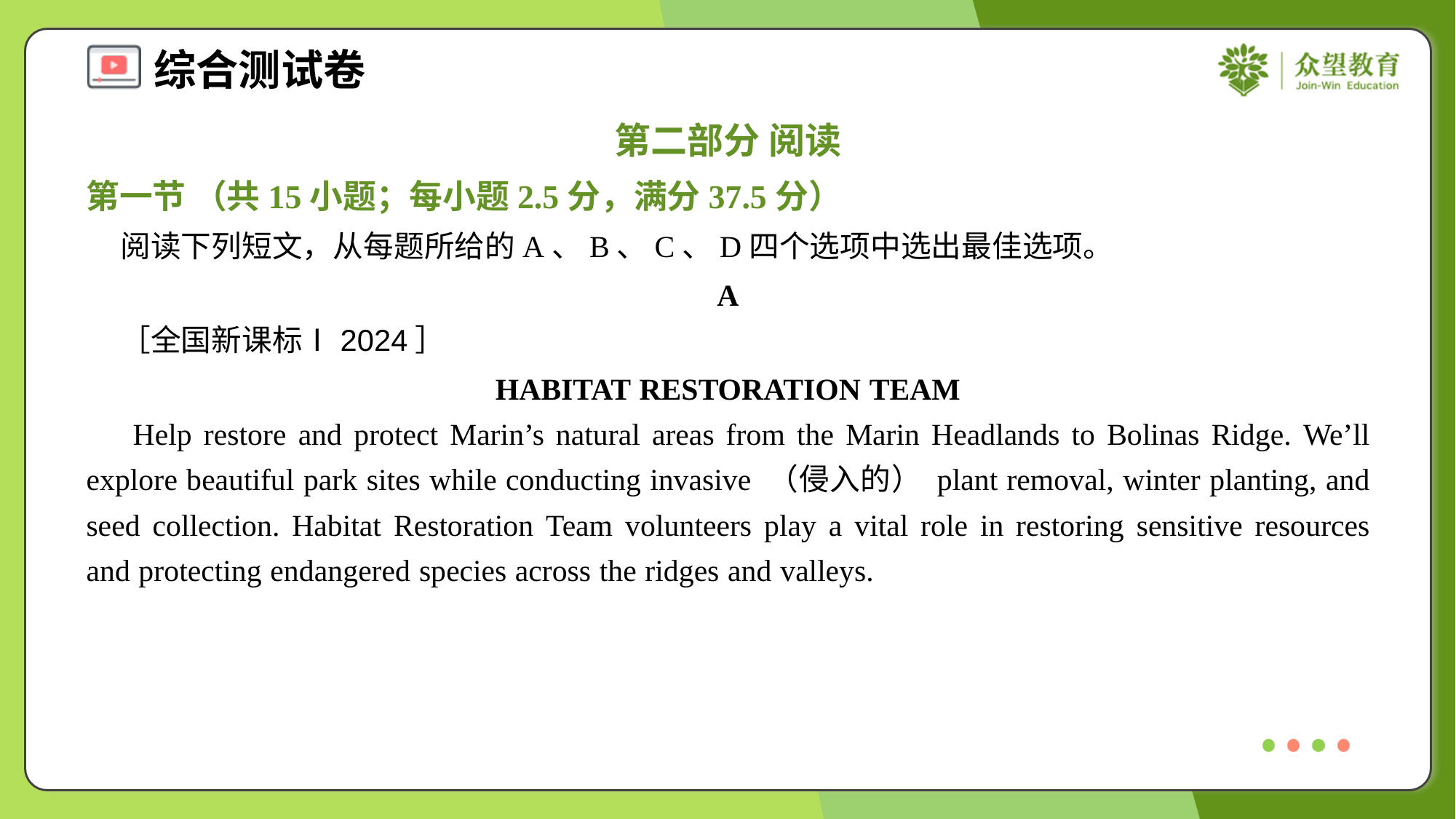

第二部分 阅读
第一节 （共15小题；每小题2.5分，满分37.5分）
    阅读下列短文，从每题所给的A、B、C、D四个选项中选出最佳选项。
A
    ［全国新课标Ⅰ2024］
HABITAT RESTORATION TEAM
    Help restore and protect Marin’s natural areas from the Marin Headlands to Bolinas Ridge. We’ll explore beautiful park sites while conducting invasive （侵入的） plant removal, winter planting, and seed collection. Habitat Restoration Team volunteers play a vital role in restoring sensitive resources and protecting endangered species across the ridges and valleys.